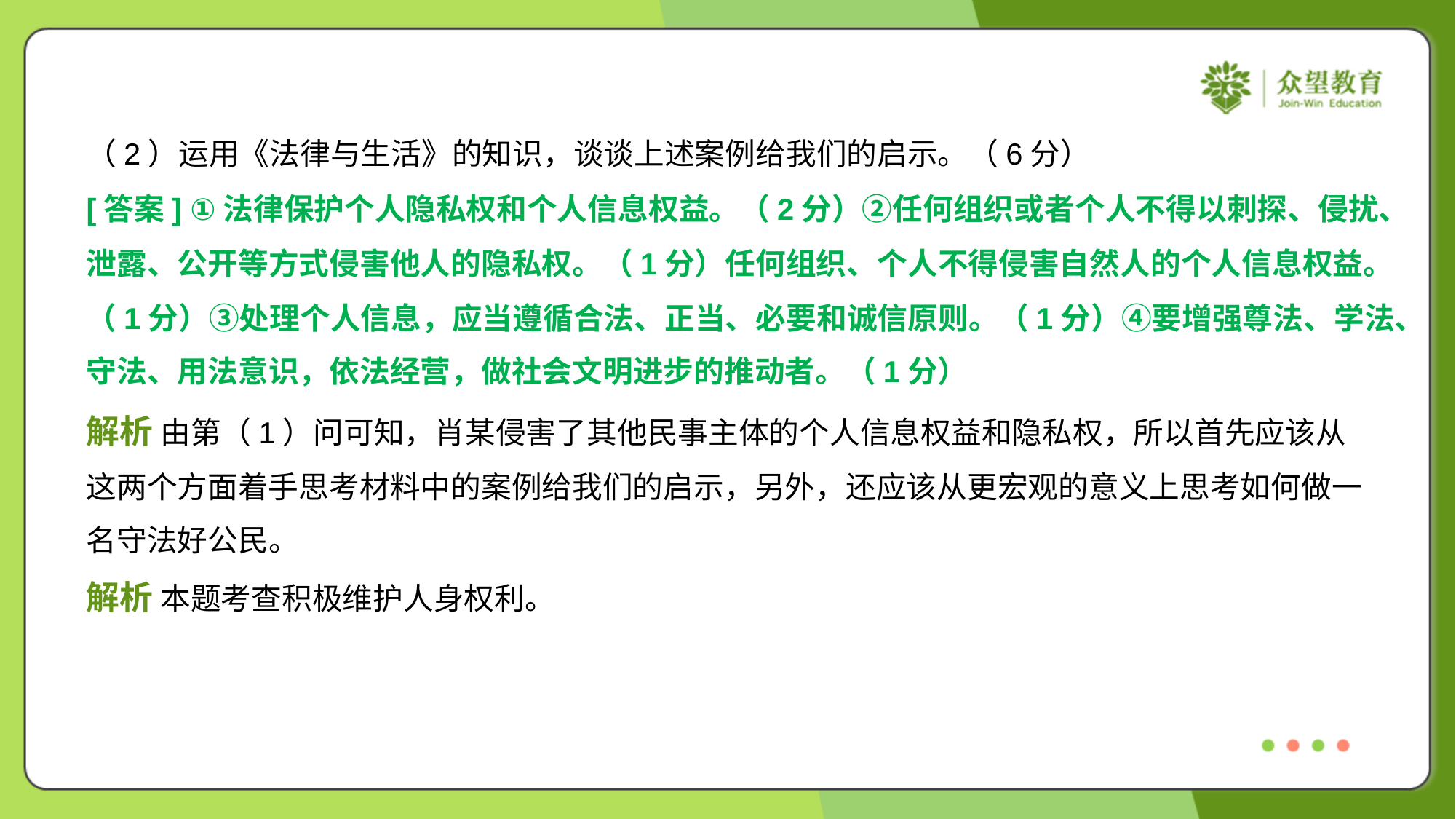

（2）运用《法律与生活》的知识，谈谈上述案例给我们的启示。（6分）
[答案] ①法律保护个人隐私权和个人信息权益。（2分）②任何组织或者个人不得以刺探、侵扰、
泄露、公开等方式侵害他人的隐私权。（1分）任何组织、个人不得侵害自然人的个人信息权益。
（1分）③处理个人信息，应当遵循合法、正当、必要和诚信原则。（1分）④要增强尊法、学法、
守法、用法意识，依法经营，做社会文明进步的推动者。（1分）
解析 由第（1）问可知，肖某侵害了其他民事主体的个人信息权益和隐私权，所以首先应该从
这两个方面着手思考材料中的案例给我们的启示，另外，还应该从更宏观的意义上思考如何做一
名守法好公民。
解析 本题考查积极维护人身权利。